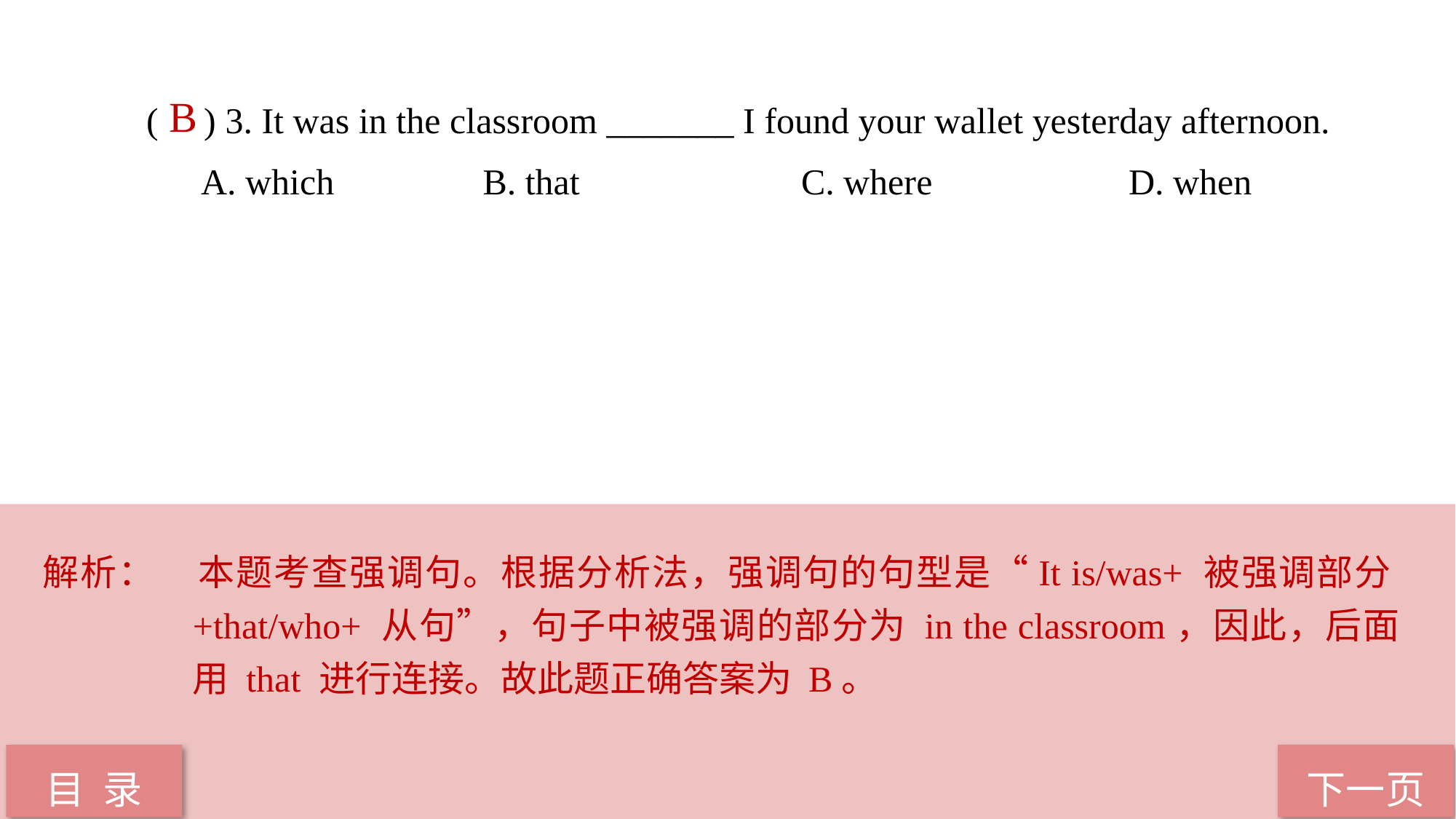

(     ) 3. It was in the classroom _______ I found your wallet yesterday afternoon.
A. which		 B. that 		C. where 		D. when
  B
解析：	本题考查强调句。根据分析法，强调句的句型是“It is/was+ 被强调部分+that/who+ 从句”，句子中被强调的部分为 in the classroom，因此，后面用 that 进行连接。故此题正确答案为 B。